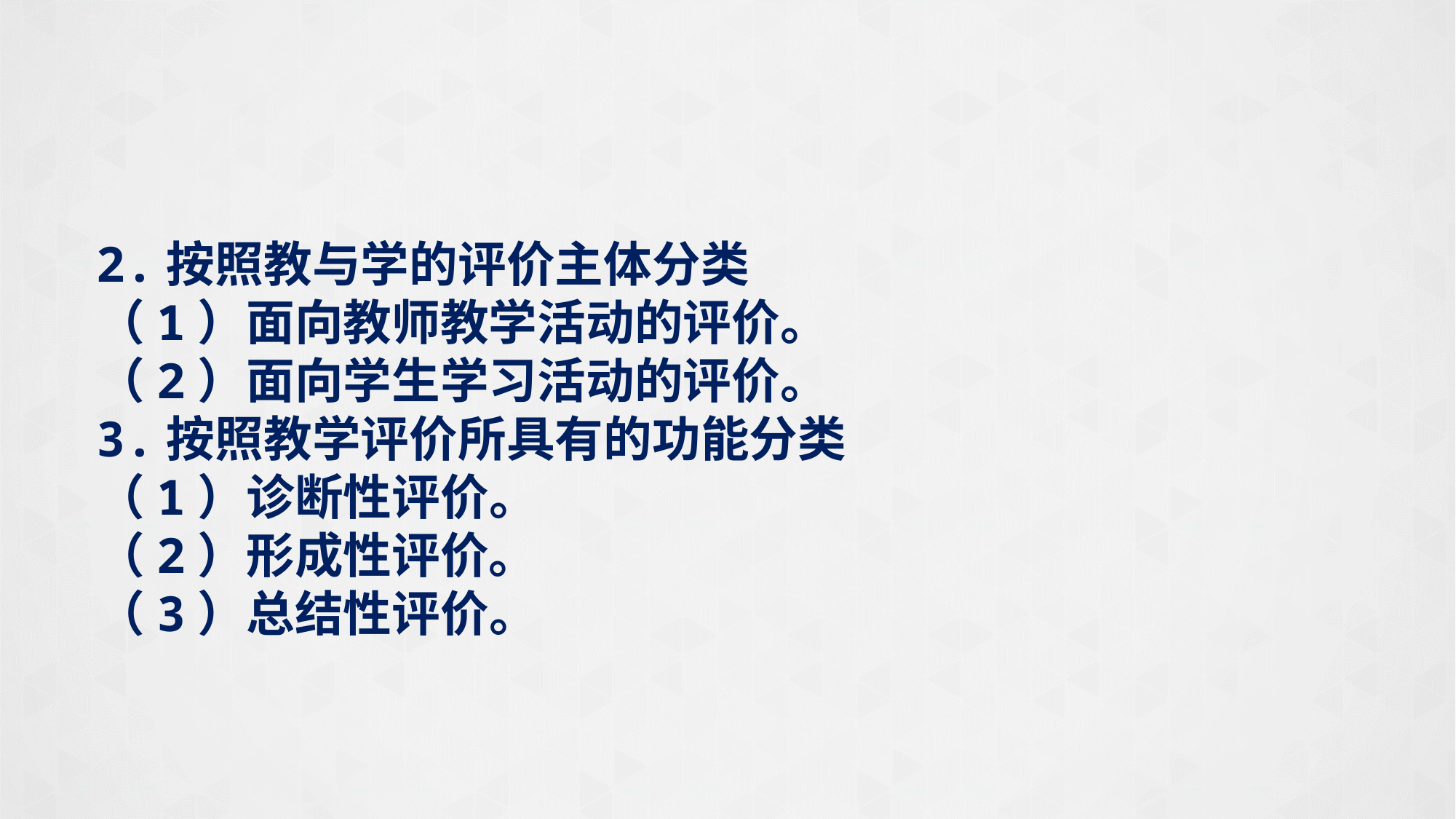

2.按照教与学的评价主体分类
（1）面向教师教学活动的评价。
（2）面向学生学习活动的评价。
3.按照教学评价所具有的功能分类
（1）诊断性评价。
（2）形成性评价。
（3）总结性评价。